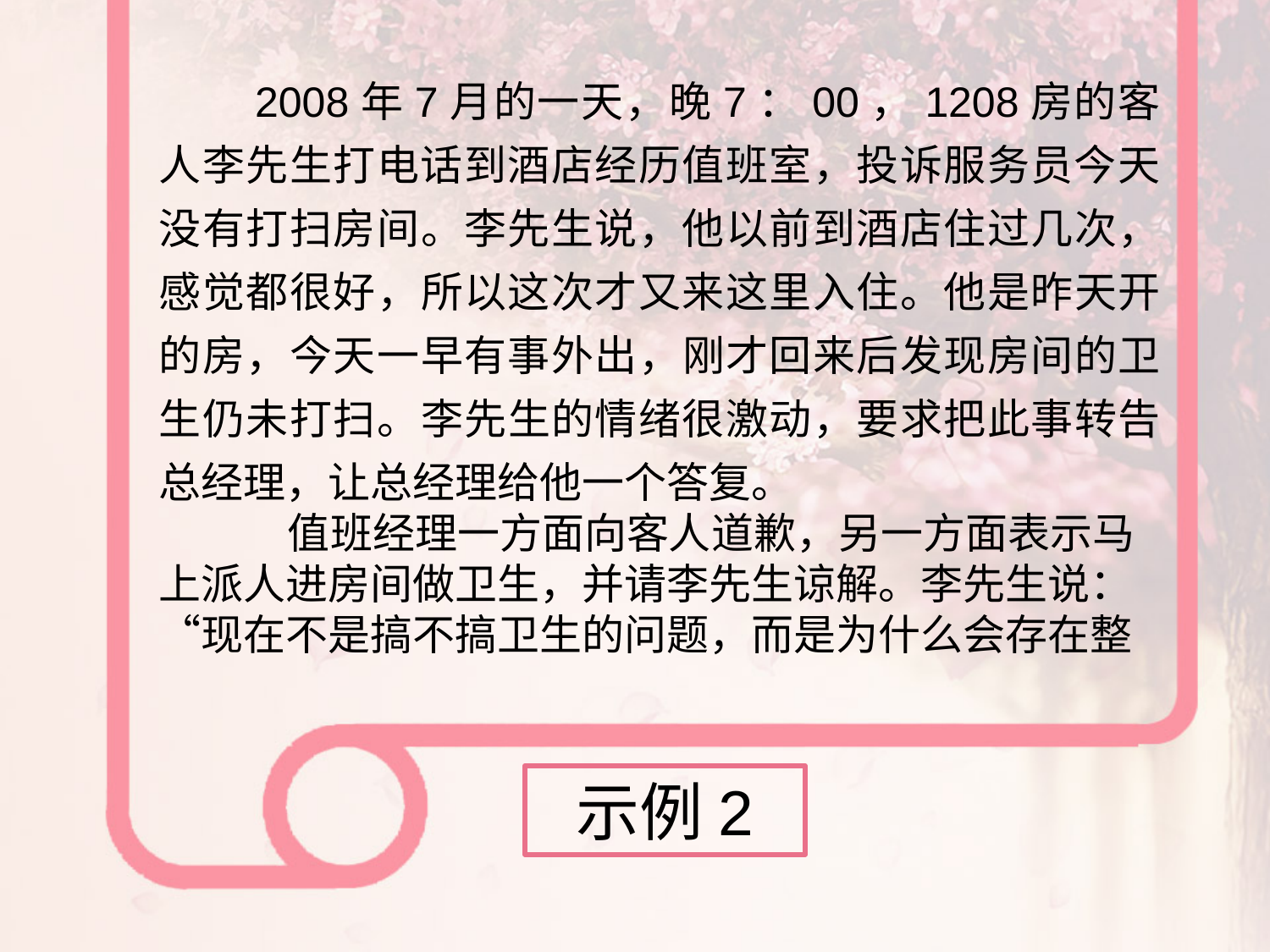

2008年7月的一天，晚7：00，1208房的客人李先生打电话到酒店经历值班室，投诉服务员今天没有打扫房间。李先生说，他以前到酒店住过几次，感觉都很好，所以这次才又来这里入住。他是昨天开的房，今天一早有事外出，刚才回来后发现房间的卫生仍未打扫。李先生的情绪很激动，要求把此事转告总经理，让总经理给他一个答复。
        值班经理一方面向客人道歉，另一方面表示马上派人进房间做卫生，并请李先生谅解。李先生说：“现在不是搞不搞卫生的问题，而是为什么会存在整
示例2